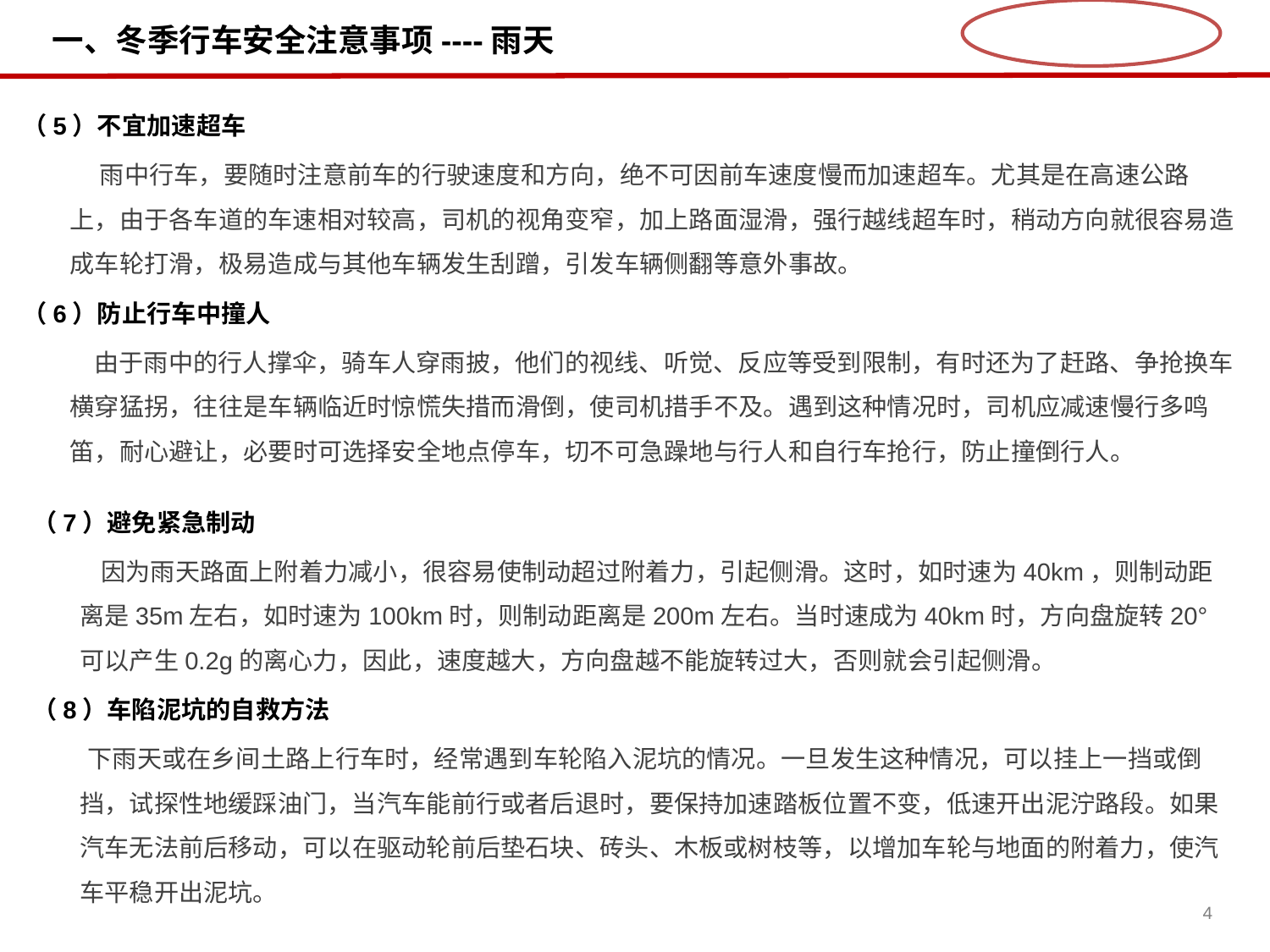

# 一、冬季行车安全注意事项----雨天

（5）不宜加速超车
             雨中行车，要随时注意前车的行驶速度和方向，绝不可因前车速度慢而加速超车。尤其是在高速公路上，由于各车道的车速相对较高，司机的视角变窄，加上路面湿滑，强行越线超车时，稍动方向就很容易造成车轮打滑，极易造成与其他车辆发生刮蹭，引发车辆侧翻等意外事故。
（6）防止行车中撞人
            由于雨中的行人撑伞，骑车人穿雨披，他们的视线、听觉、反应等受到限制，有时还为了赶路、争抢换车横穿猛拐，往往是车辆临近时惊慌失措而滑倒，使司机措手不及。遇到这种情况时，司机应减速慢行多鸣笛，耐心避让，必要时可选择安全地点停车，切不可急躁地与行人和自行车抢行，防止撞倒行人。
（7）避免紧急制动
           因为雨天路面上附着力减小，很容易使制动超过附着力，引起侧滑。这时，如时速为40km，则制动距离是35m左右，如时速为100km时，则制动距离是200m左右。当时速成为40km时，方向盘旋转20°可以产生0.2g的离心力，因此，速度越大，方向盘越不能旋转过大，否则就会引起侧滑。
（8）车陷泥坑的自救方法
         下雨天或在乡间土路上行车时，经常遇到车轮陷入泥坑的情况。一旦发生这种情况，可以挂上一挡或倒挡，试探性地缓踩油门，当汽车能前行或者后退时，要保持加速踏板位置不变，低速开出泥泞路段。如果汽车无法前后移动，可以在驱动轮前后垫石块、砖头、木板或树枝等，以增加车轮与地面的附着力，使汽车平稳开出泥坑。